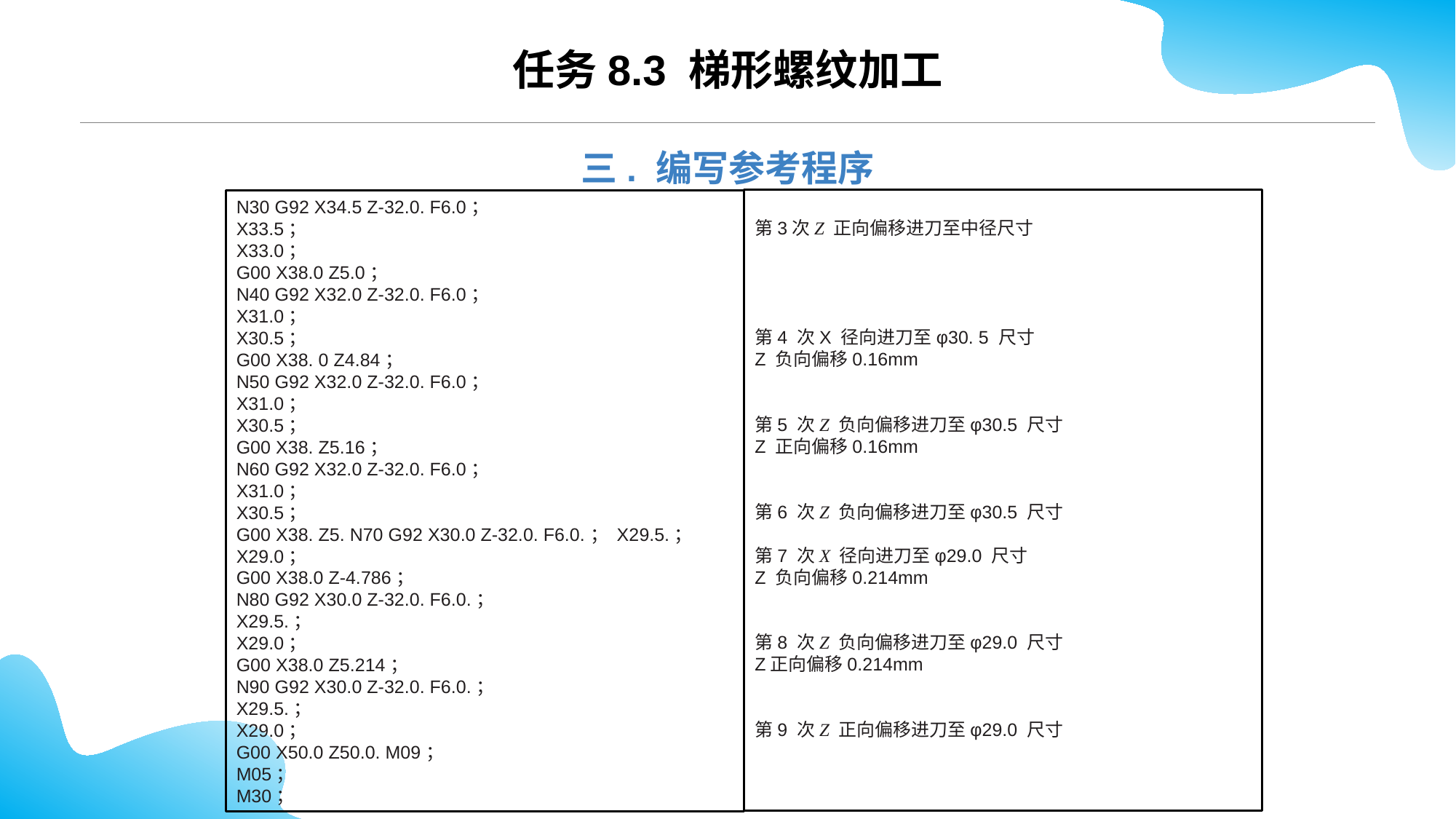

CONTENTS
任务8.3 梯形螺纹加工
三. 编写参考程序

第3次Z 正向偏移进刀至中径尺寸

第4 次X 径向进刀至φ30. 5 尺寸
Z 负向偏移0.16mm

第5 次Z 负向偏移进刀至φ30.5 尺寸
Z 正向偏移0.16mm

第6 次Z 负向偏移进刀至φ30.5 尺寸

第7 次X 径向进刀至φ29.0 尺寸
Z 负向偏移0.214mm

第8 次Z 负向偏移进刀至φ29.0 尺寸
Z正向偏移0.214mm

第9 次Z 正向偏移进刀至φ29.0 尺寸

N30 G92 X34.5 Z-32.0. F6.0；
X33.5；
X33.0；
G00 X38.0 Z5.0；
N40 G92 X32.0 Z-32.0. F6.0；
X31.0；
X30.5；
G00 X38. 0 Z4.84；
N50 G92 X32.0 Z-32.0. F6.0；
X31.0；
X30.5；
G00 X38. Z5.16；
N60 G92 X32.0 Z-32.0. F6.0；
X31.0；
X30.5；
G00 X38. Z5. N70 G92 X30.0 Z-32.0. F6.0.； X29.5.；
X29.0；
G00 X38.0 Z-4.786；
N80 G92 X30.0 Z-32.0. F6.0.；
X29.5.；
X29.0；
G00 X38.0 Z5.214；
N90 G92 X30.0 Z-32.0. F6.0.；
X29.5.；
X29.0；
G00 X50.0 Z50.0. M09；
M05；
M30；